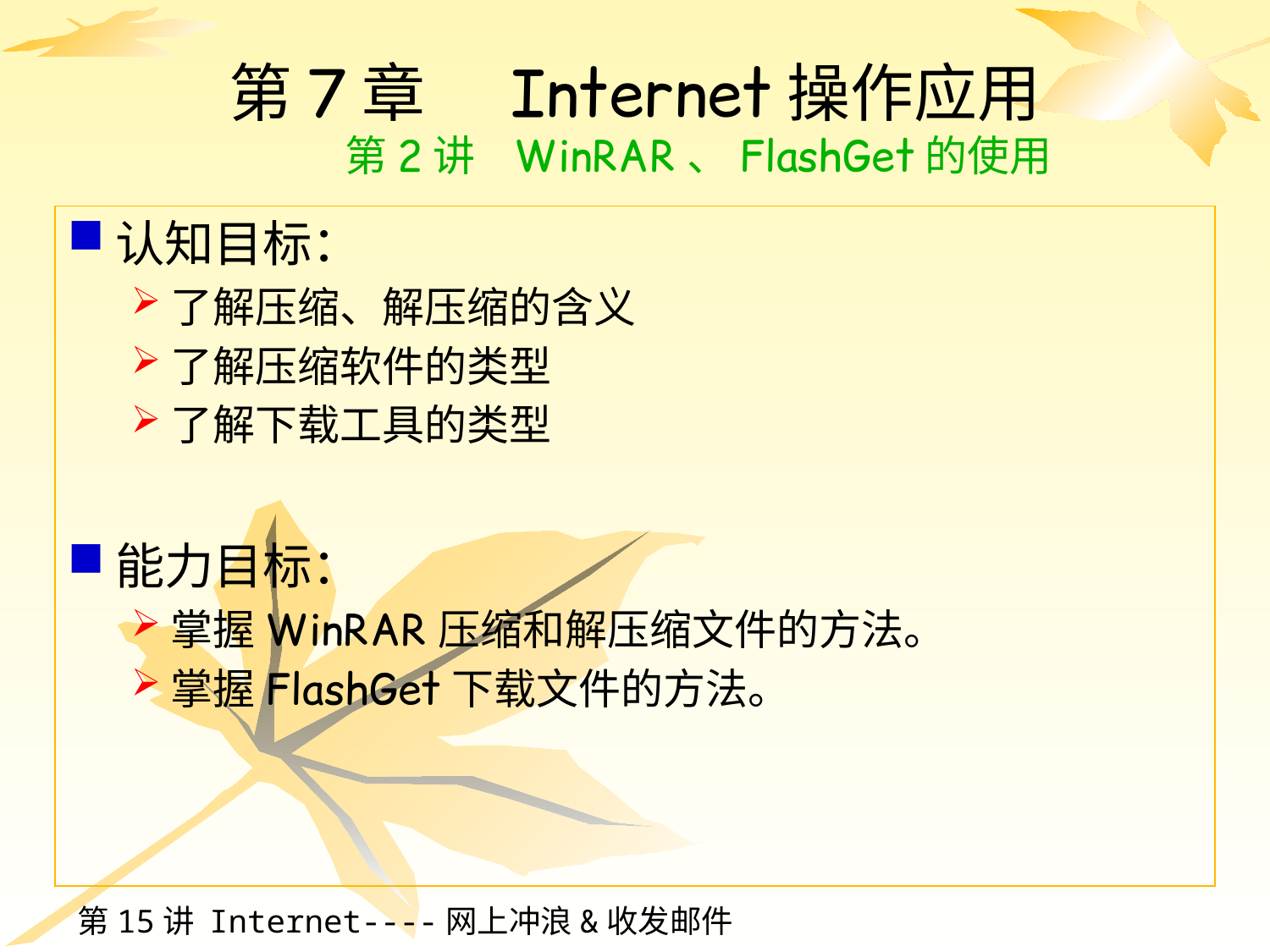

# 第7章     Internet操作应用 第2讲   WinRAR、FlashGet的使用
认知目标：
了解压缩、解压缩的含义
了解压缩软件的类型
了解下载工具的类型

能力目标：
掌握WinRAR压缩和解压缩文件的方法。
掌握FlashGet下载文件的方法。